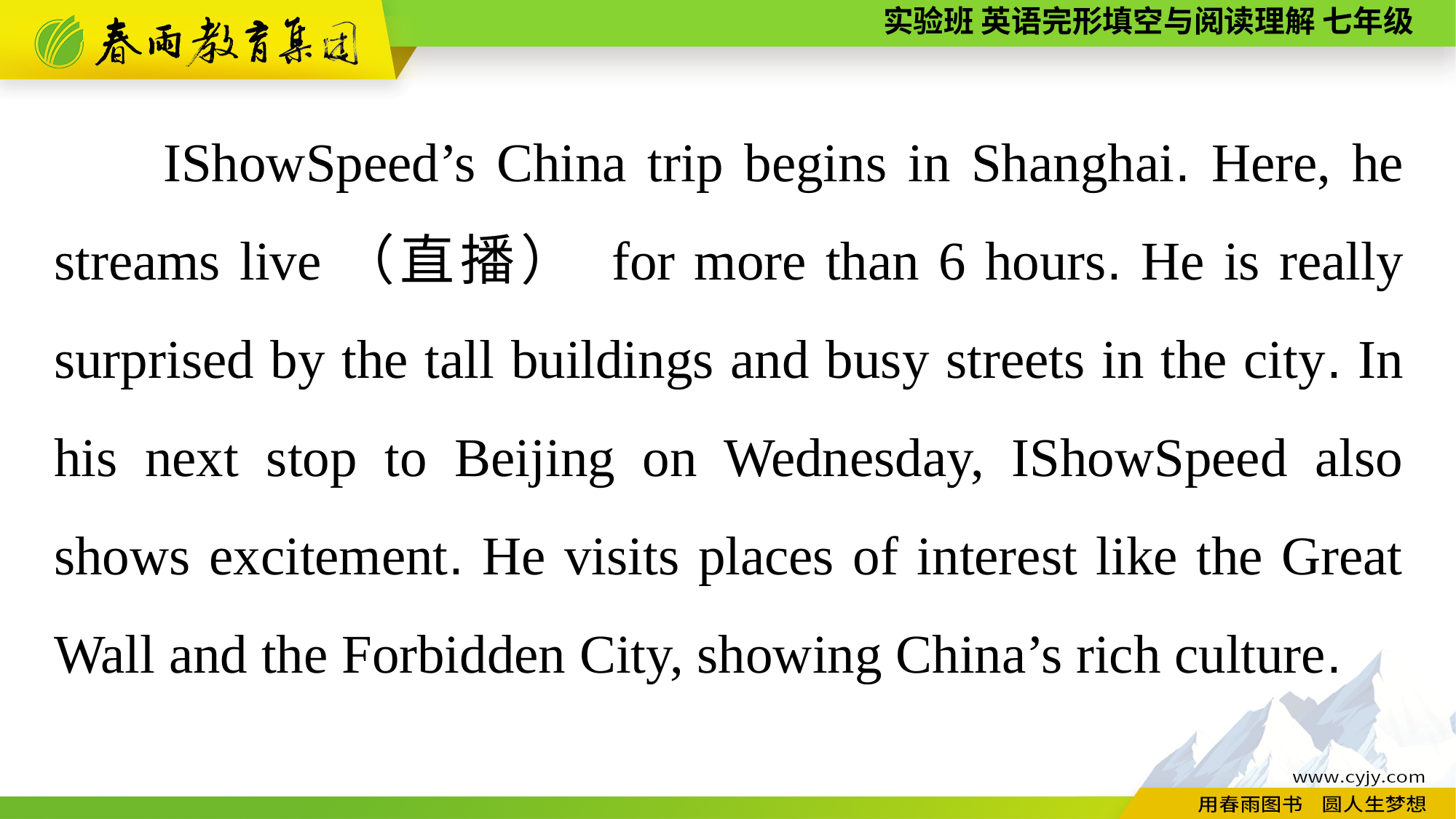

IShowSpeed’s China trip begins in Shanghai. Here, he streams live（直播） for more than 6 hours. He is really surprised by the tall buildings and busy streets in the city. In his next stop to Beijing on Wednesday, IShowSpeed also shows excitement. He visits places of interest like the Great Wall and the Forbidden City, showing China’s rich culture.